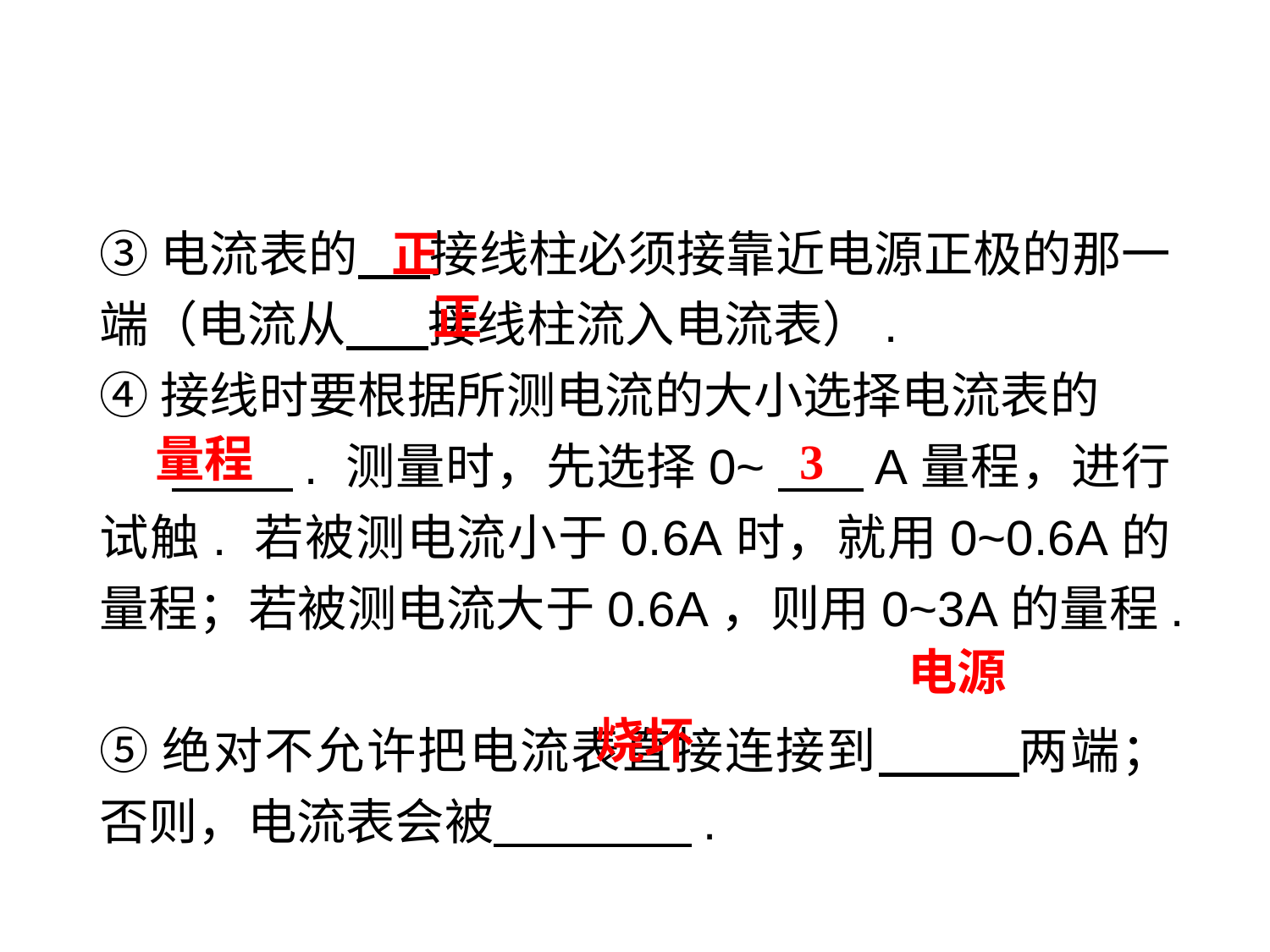

③电流表的　  接线柱必须接靠近电源正极的那一端（电流从　   接线柱流入电流表）.
④接线时要根据所测电流的大小选择电流表的　         　      . 测量时，先选择0~　   A量程，进行试触. 若被测电流小于0.6A时，就用0~0.6A的量程；若被测电流大于0.6A，则用0~3A的量程.
⑤绝对不允许把电流表直接连接到　       两端；否则，电流表会被　         　.
正
正
量程
3
电源
烧坏